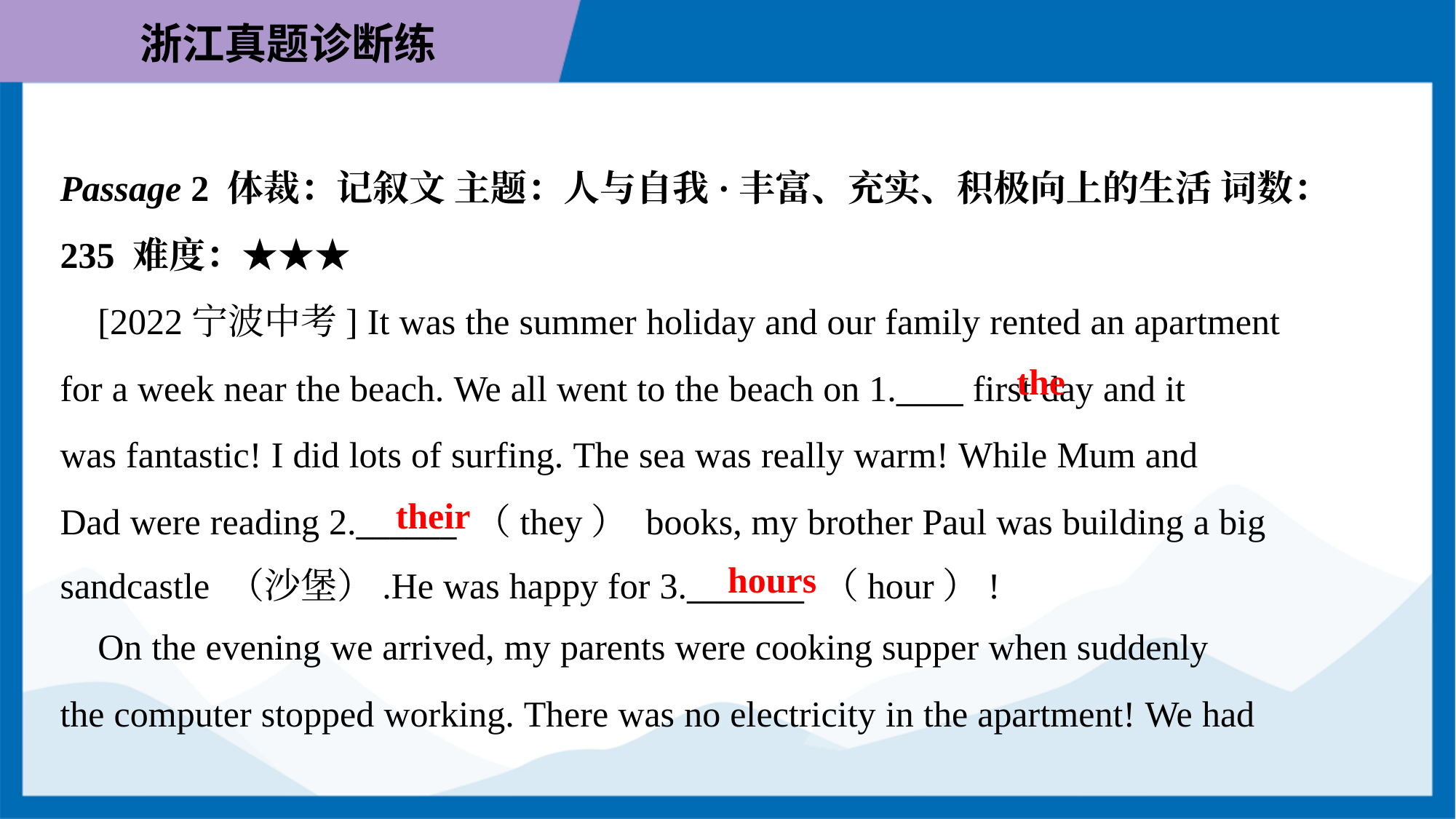

Passage 2 体裁：记叙文 主题：人与自我·丰富、充实、积极向上的生活 词数：
235 难度：★★★
    [2022宁波中考] It was the summer holiday and our family rented an apartment
for a week near the beach. We all went to the beach on 1.____ first day and it
was fantastic! I did lots of surfing. The sea was really warm! While Mum and
Dad were reading 2.______ （they） books, my brother Paul was building a big
sandcastle （沙堡）.He was happy for 3._______ （hour）!
the
their
hours
    On the evening we arrived, my parents were cooking supper when suddenly
the computer stopped working. There was no electricity in the apartment! We had